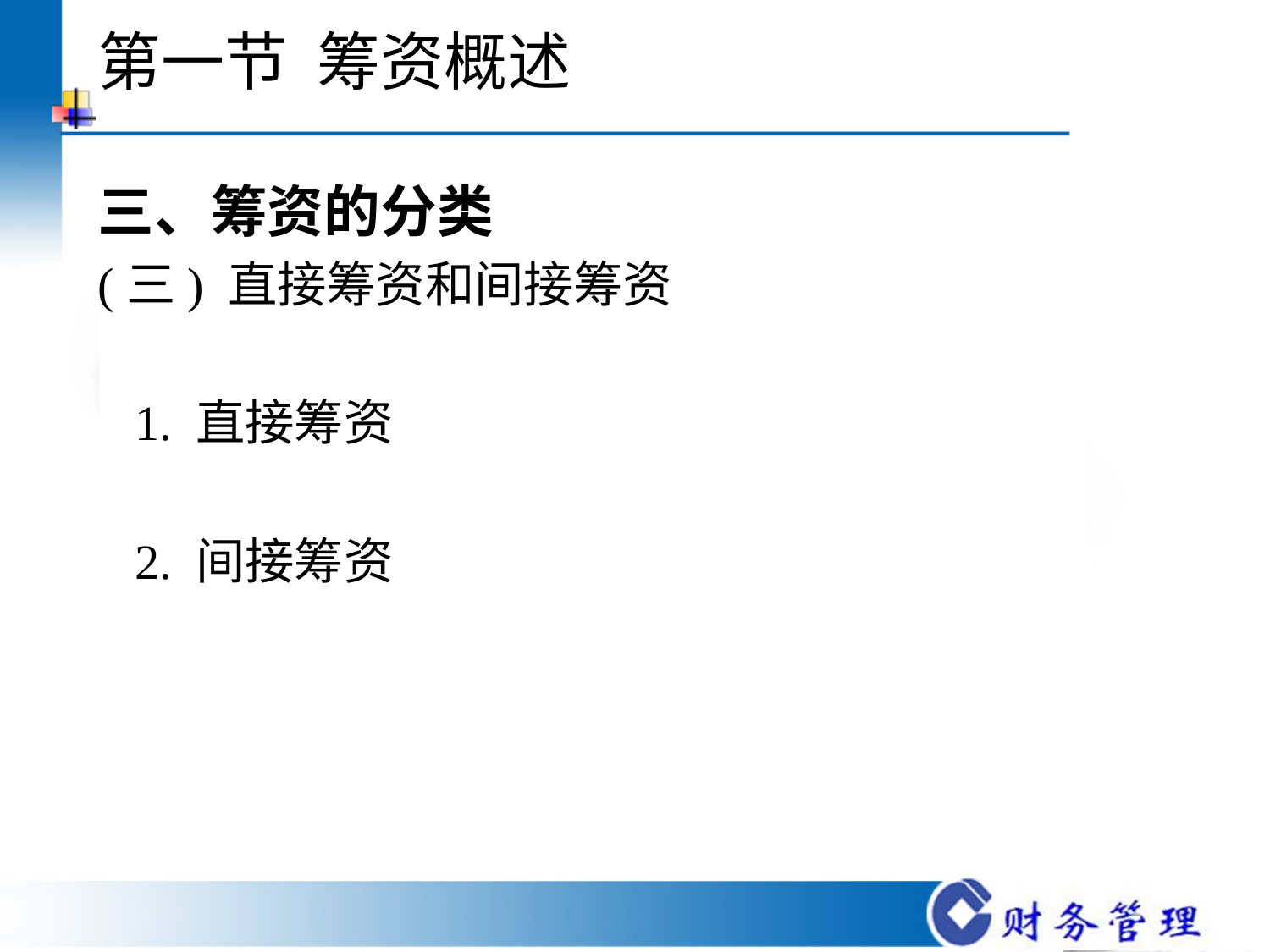

# 第一节  筹资概述
三、筹资的分类
(三) 直接筹资和间接筹资

   1. 直接筹资

   2. 间接筹资

8